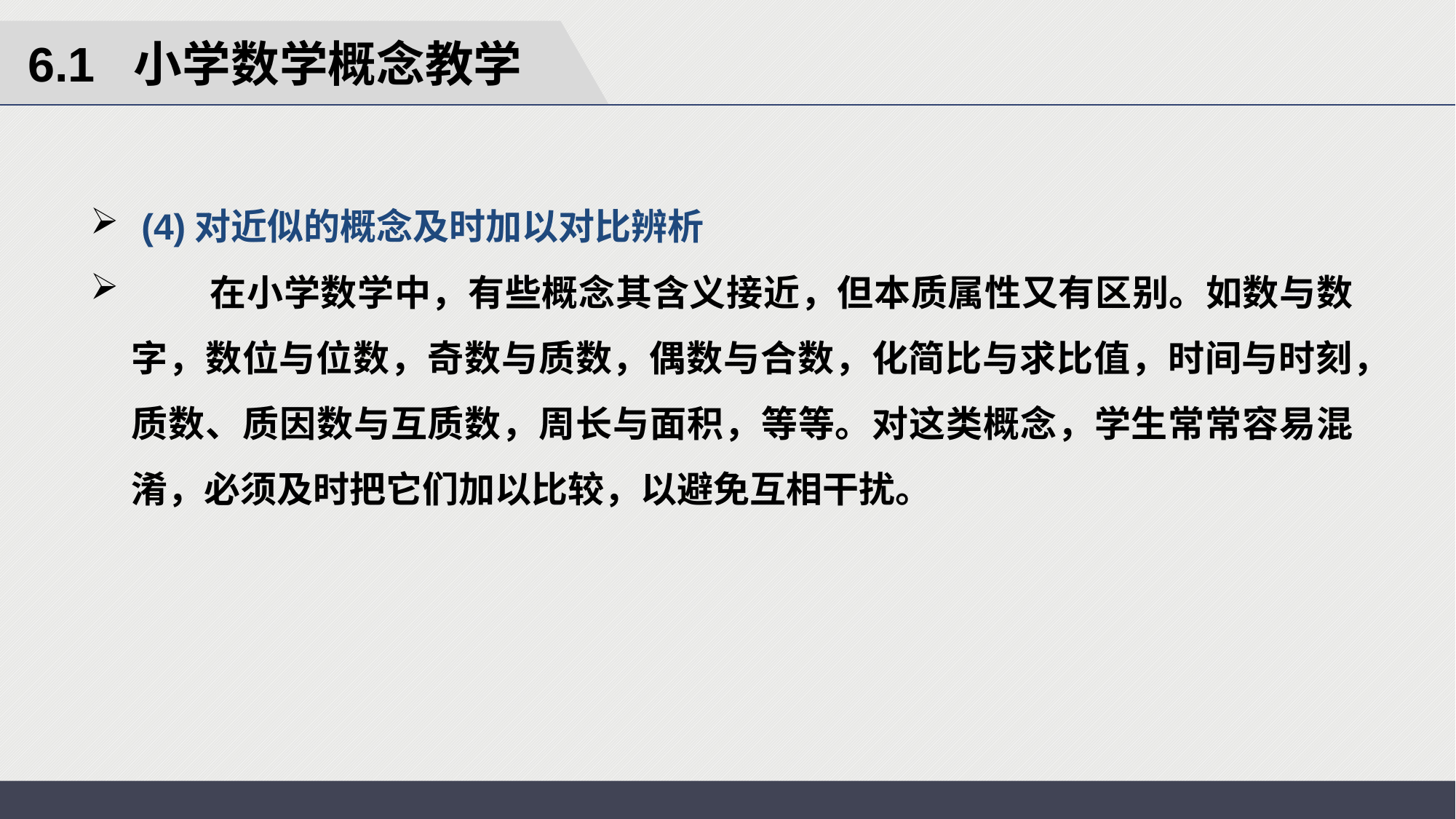

6.1  小学数学概念教学
 (4)对近似的概念及时加以对比辨析
        在小学数学中，有些概念其含义接近，但本质属性又有区别。如数与数字，数位与位数，奇数与质数，偶数与合数，化简比与求比值，时间与时刻，质数、质因数与互质数，周长与面积，等等。对这类概念，学生常常容易混淆，必须及时把它们加以比较，以避免互相干扰。